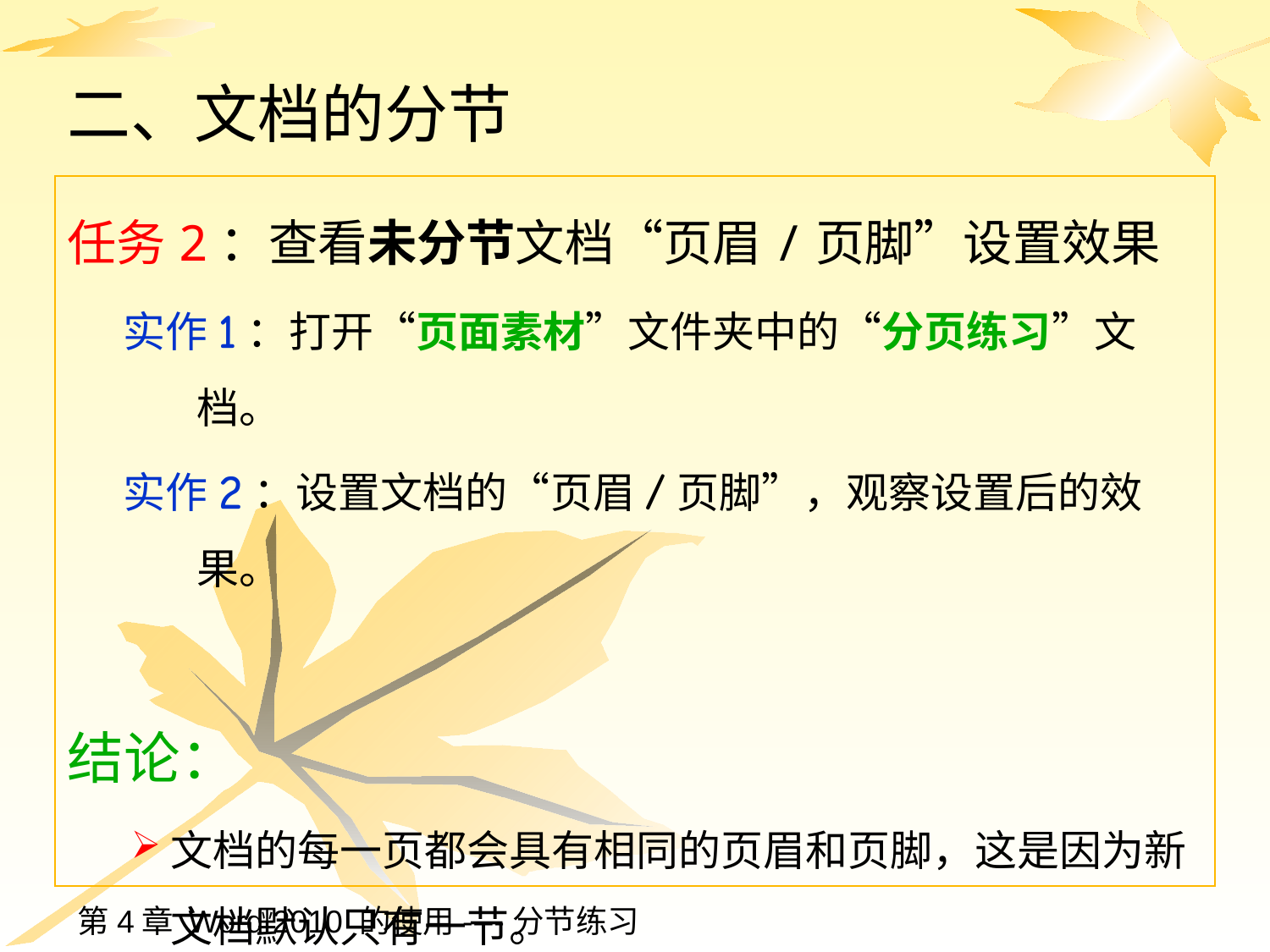

# 二、文档的分节
任务2：查看未分节文档“页眉/页脚”设置效果
实作1：打开“页面素材”文件夹中的“分页练习”文档。
实作2：设置文档的“页眉/页脚”，观察设置后的效果。

结论：
文档的每一页都会具有相同的页眉和页脚，这是因为新文档默认只有一节。